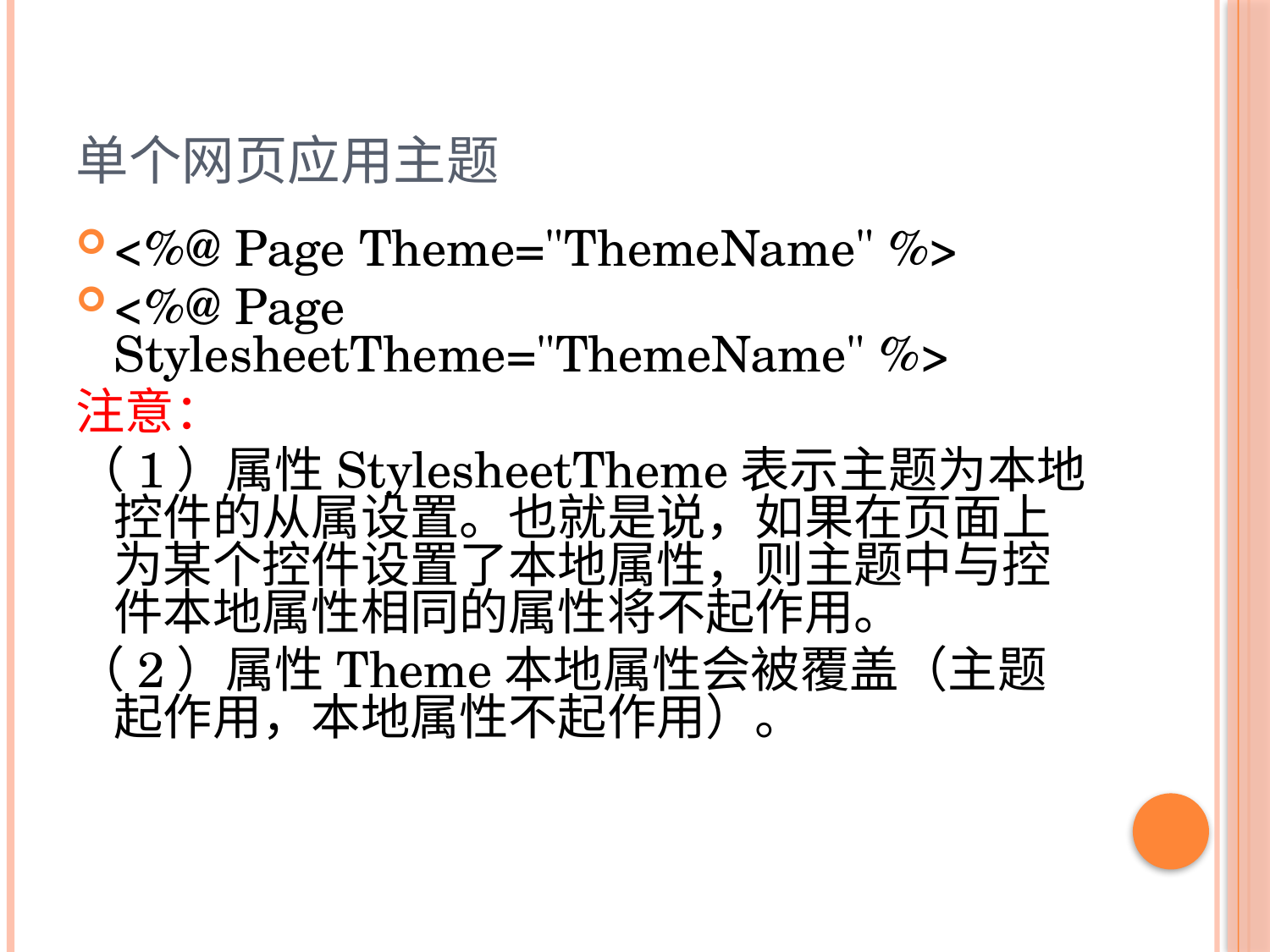

# 单个网页应用主题
<%@ Page Theme="ThemeName" %>
<%@ Page StylesheetTheme="ThemeName" %>
注意：
（1）属性StylesheetTheme表示主题为本地控件的从属设置。也就是说，如果在页面上为某个控件设置了本地属性，则主题中与控件本地属性相同的属性将不起作用。
（2）属性Theme本地属性会被覆盖（主题起作用，本地属性不起作用）。
13